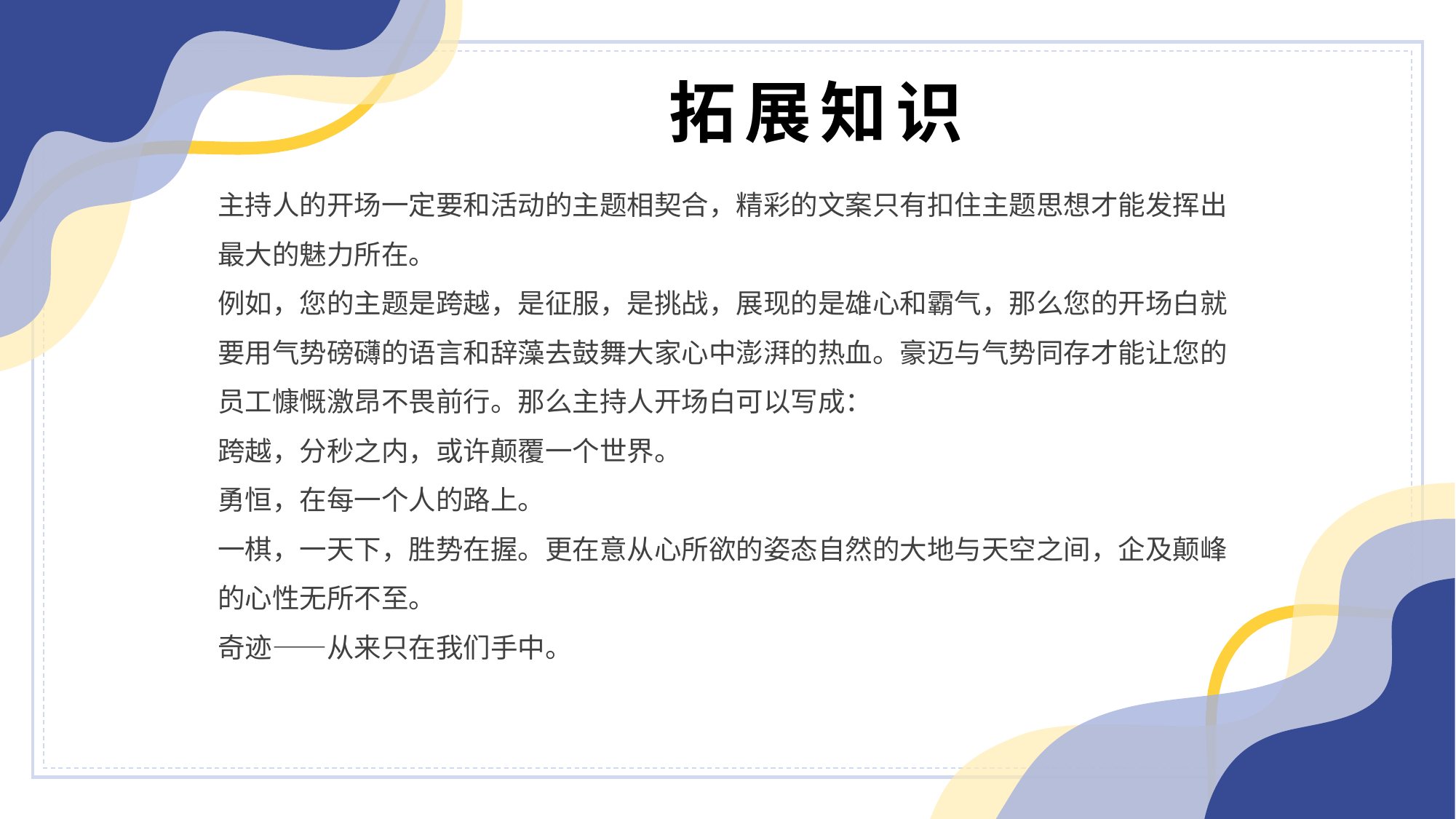

拓展知识
主持人的开场一定要和活动的主题相契合，精彩的文案只有扣住主题思想才能发挥出最大的魅力所在。
例如，您的主题是跨越，是征服，是挑战，展现的是雄心和霸气，那么您的开场白就要用气势磅礴的语言和辞藻去鼓舞大家心中澎湃的热血。豪迈与气势同存才能让您的员工慷慨激昂不畏前行。那么主持人开场白可以写成：
跨越，分秒之内，或许颠覆一个世界。
勇恒，在每一个人的路上。
一棋，一天下，胜势在握。更在意从心所欲的姿态自然的大地与天空之间，企及颠峰的心性无所不至。
奇迹——从来只在我们手中。